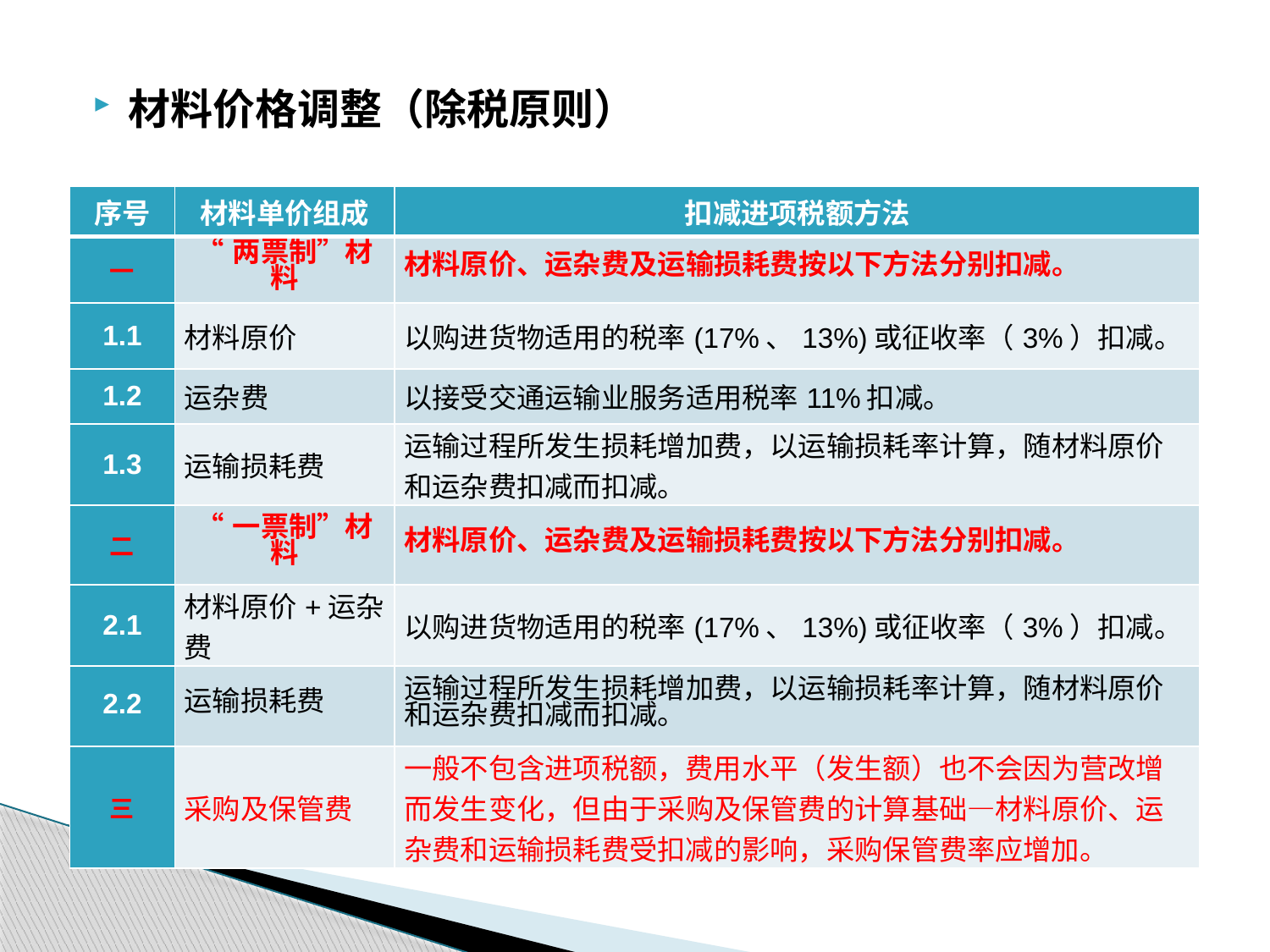

材料价格调整（除税原则）

| 序号 | 材料单价组成 | 扣减进项税额方法 |
| --- | --- | --- |
| 一 | “两票制”材料 | 材料原价、运杂费及运输损耗费按以下方法分别扣减。 |
| 1.1 | 材料原价 | 以购进货物适用的税率(17%、13%)或征收率（3%）扣减。 |
| 1.2 | 运杂费 | 以接受交通运输业服务适用税率11%扣减。 |
| 1.3 | 运输损耗费 | 运输过程所发生损耗增加费，以运输损耗率计算，随材料原价和运杂费扣减而扣减。 |
| 二 | “一票制”材料 | 材料原价、运杂费及运输损耗费按以下方法分别扣减。 |
| 2.1 | 材料原价+运杂费 | 以购进货物适用的税率(17%、13%)或征收率（3%）扣减。 |
| 2.2 | 运输损耗费 | 运输过程所发生损耗增加费，以运输损耗率计算，随材料原价和运杂费扣减而扣减。 |
| 三 | 采购及保管费 | 一般不包含进项税额，费用水平（发生额）也不会因为营改增而发生变化，但由于采购及保管费的计算基础—材料原价、运杂费和运输损耗费受扣减的影响，采购保管费率应增加。 |